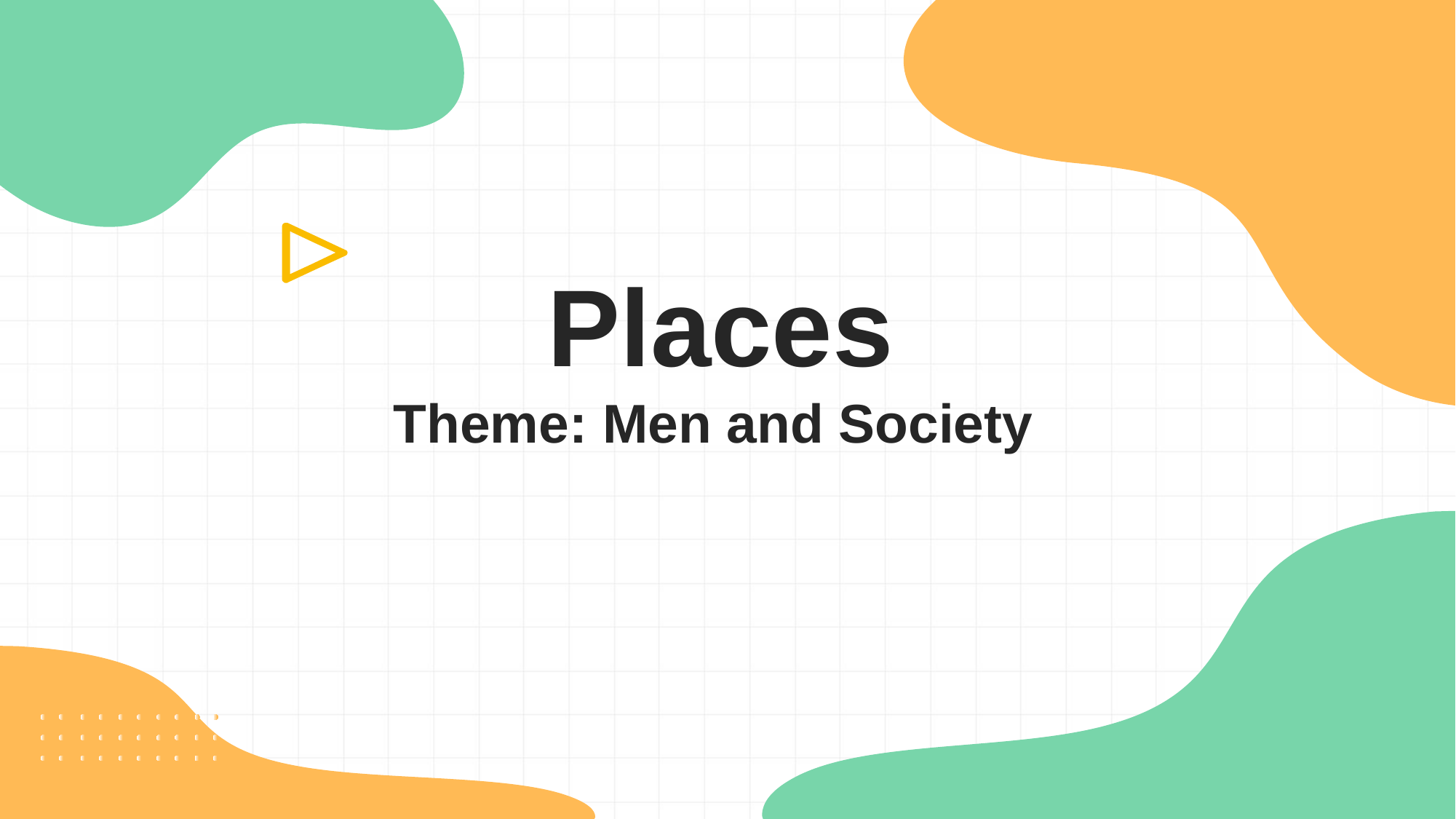

Places
Theme: Men and Society

PPT模板 http://www.1ppt.com/moban/